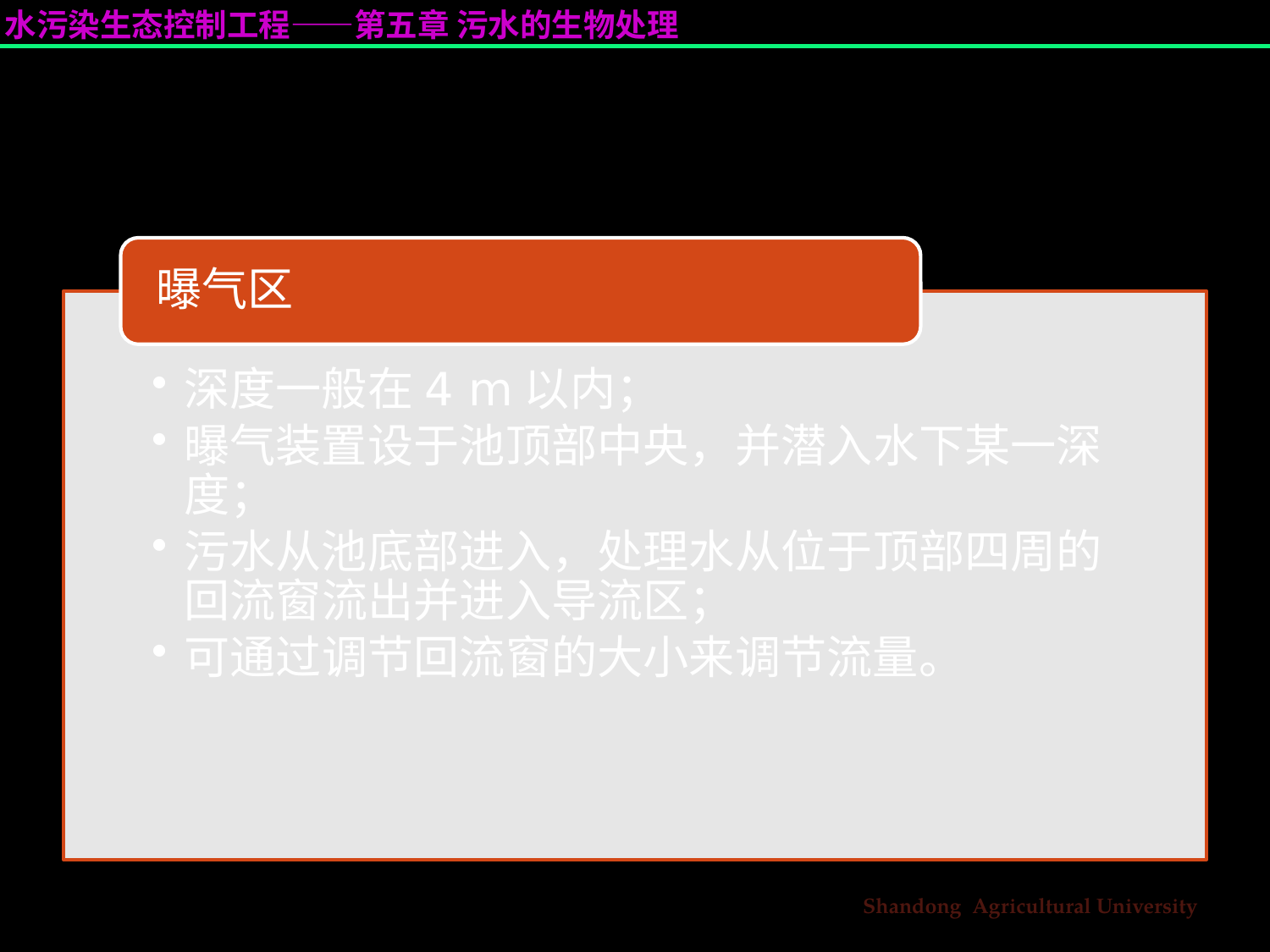

#
深度一般在4 m以内；
曝气装置设于池顶部中央，并潜入水下某一深度；
污水从池底部进入，处理水从位于顶部四周的回流窗流出并进入导流区；
可通过调节回流窗的大小来调节流量。
曝气区